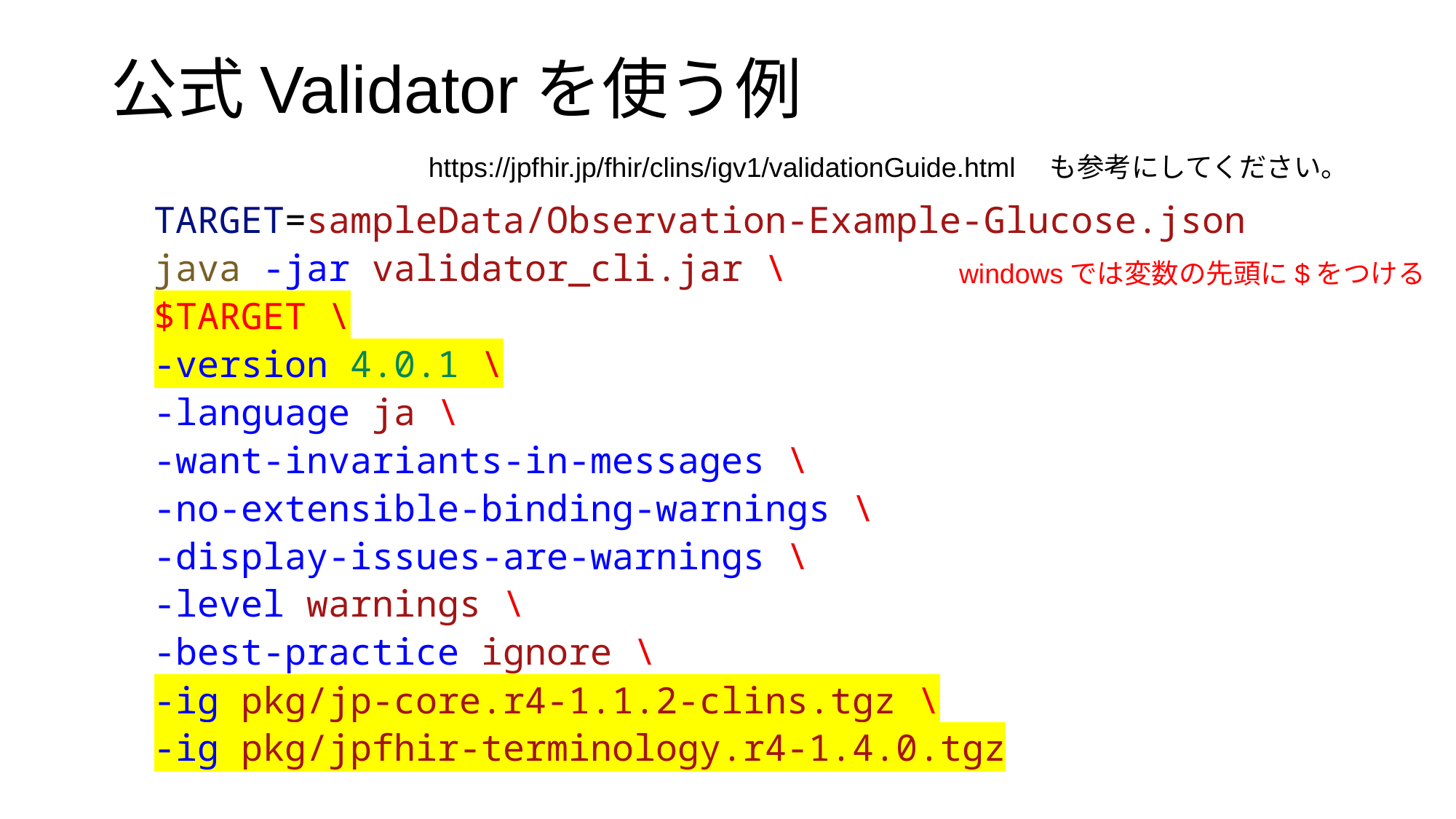

# 公式Validatorを使う例
https://jpfhir.jp/fhir/clins/igv1/validationGuide.html　も参考にしてください。
TARGET=sampleData/Observation-Example-Glucose.json
java -jar validator_cli.jar \
$TARGET \
-version 4.0.1 \
-language ja \
-want-invariants-in-messages \
-no-extensible-binding-warnings \
-display-issues-are-warnings \
-level warnings \
-best-practice ignore \
-ig pkg/jp-core.r4-1.1.2-clins.tgz \
-ig pkg/jpfhir-terminology.r4-1.4.0.tgz
windowsでは変数の先頭に$をつける